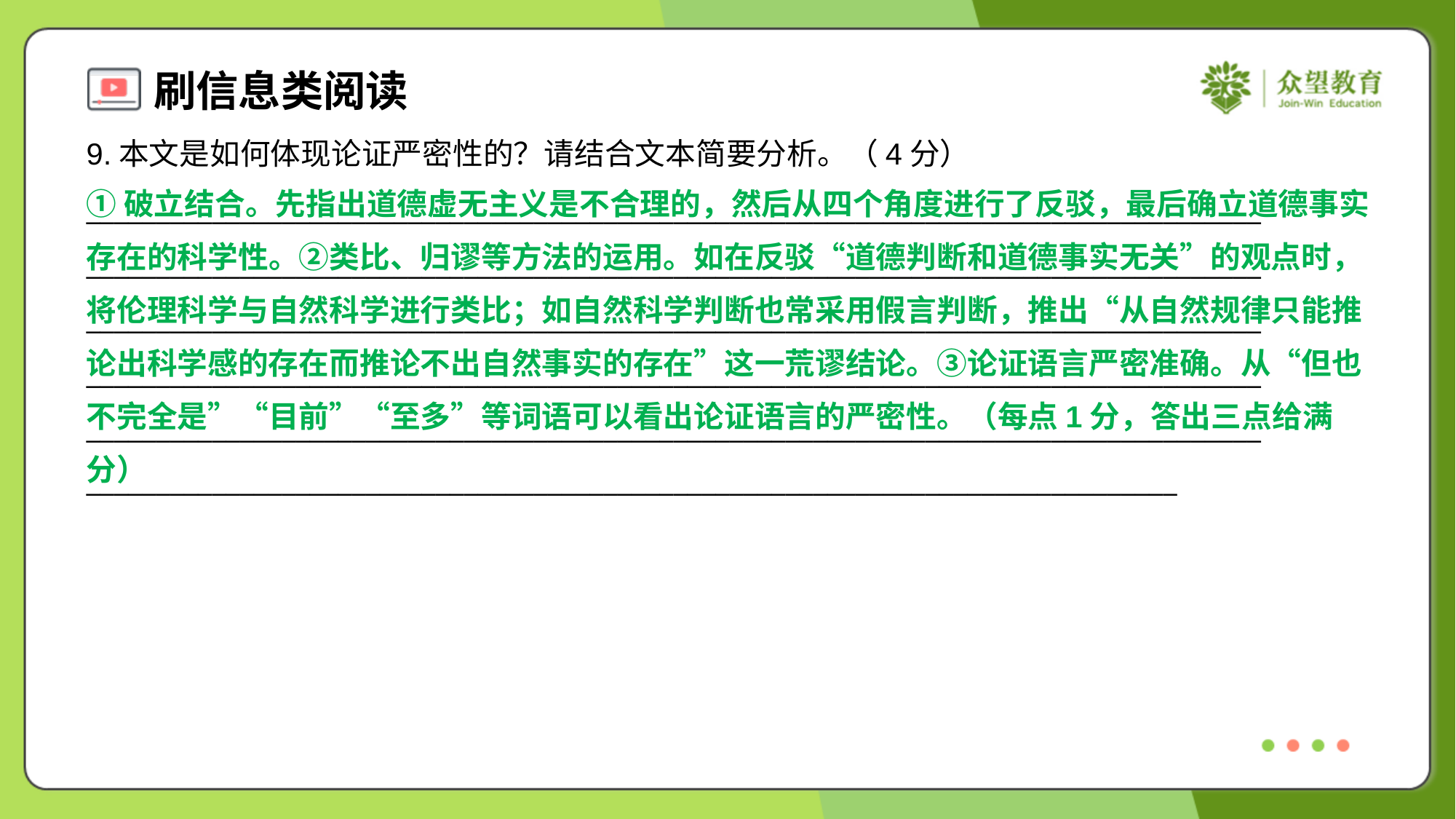

9.本文是如何体现论证严密性的？请结合文本简要分析。（4分）
①破立结合。先指出道德虚无主义是不合理的，然后从四个角度进行了反驳，最后确立道德事实
存在的科学性。②类比、归谬等方法的运用。如在反驳“道德判断和道德事实无关”的观点时，
将伦理科学与自然科学进行类比；如自然科学判断也常采用假言判断，推出“从自然规律只能推
论出科学感的存在而推论不出自然事实的存在”这一荒谬结论。③论证语言严密准确。从“但也
不完全是”“目前”“至多”等词语可以看出论证语言的严密性。（每点1分，答出三点给满
分）
____________________________________________________________________________________
____________________________________________________________________________________
____________________________________________________________________________________
____________________________________________________________________________________
____________________________________________________________________________________
______________________________________________________________________________